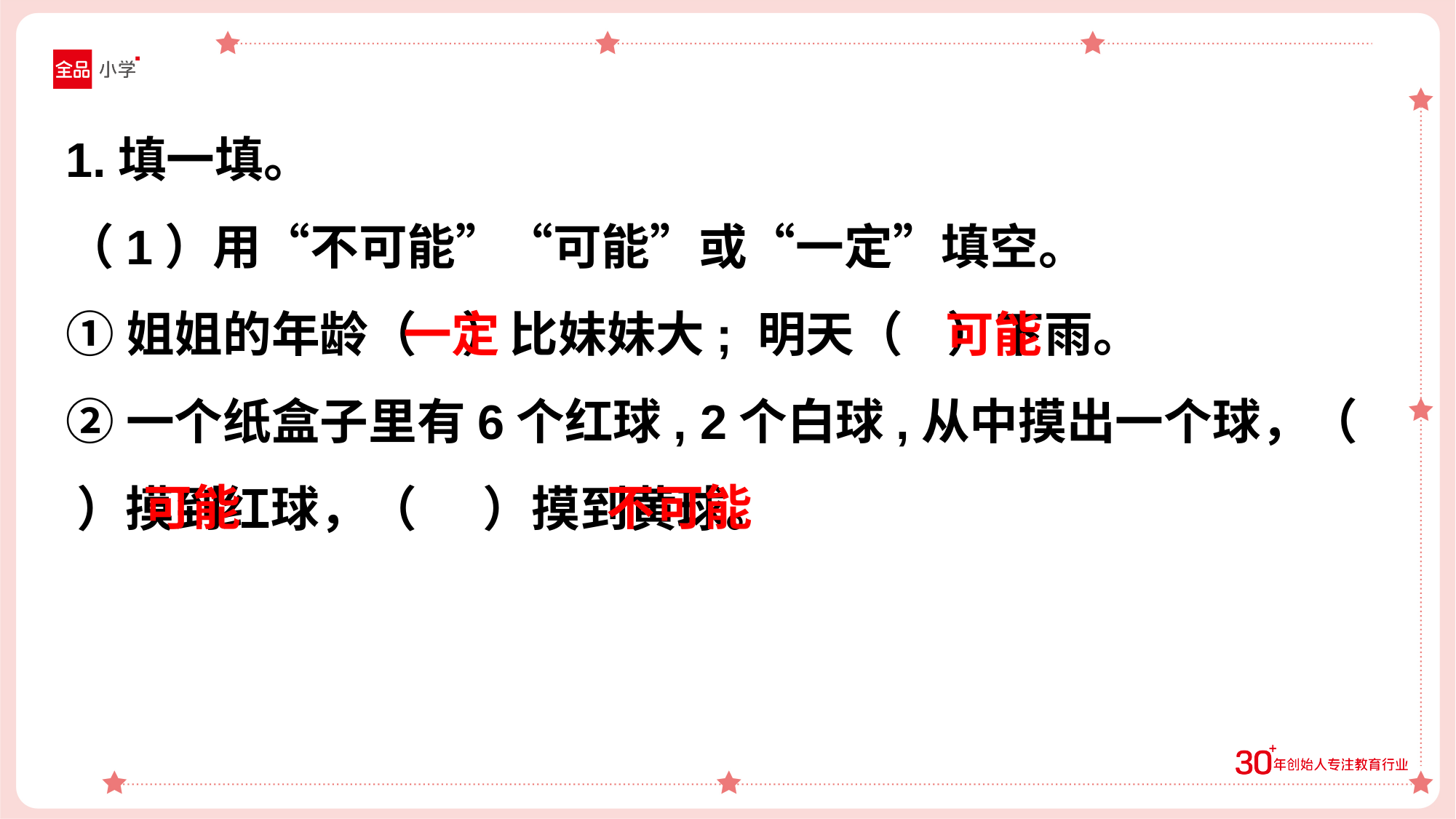

1.填一填。
（1）用“不可能”“可能”或“一定”填空。
①姐姐的年龄（    ）比妹妹大; 明天（    ）下雨。
②一个纸盒子里有6个红球, 2个白球,从中摸出一个球，（      ）摸到红球，（      ）摸到黄球。

一定
可能
可能
不可能